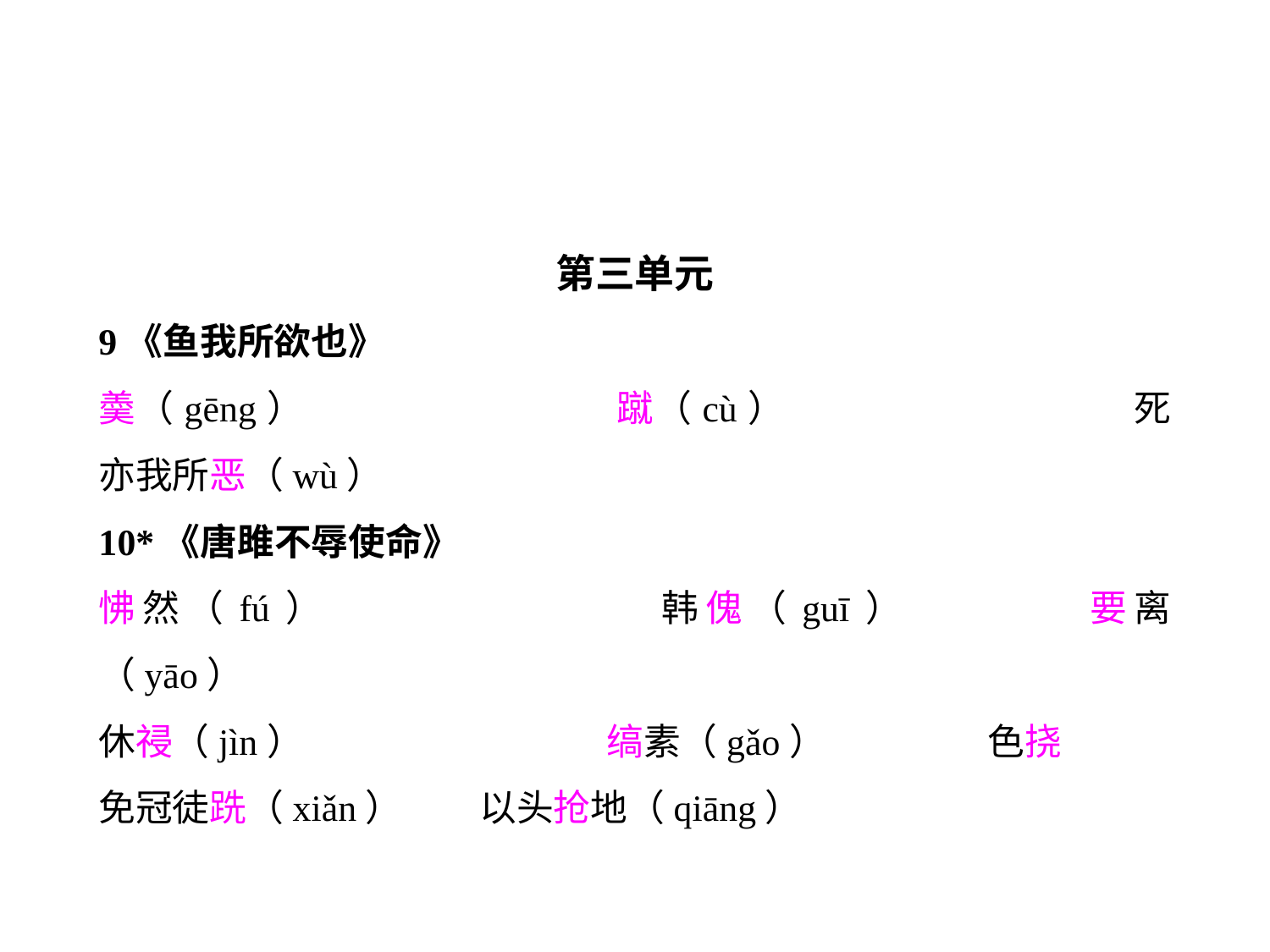

第三单元
9《鱼我所欲也》
羮（gēng）			蹴（cù）			死亦我所恶（wù）
10*《唐雎不辱使命》
怫然（fú）			韩傀（guī）		要离（yāo）
休祲（jìn）			缟素（gǎo）		色挠
免冠徒跣（xiǎn）	以头抢地（qiāng）